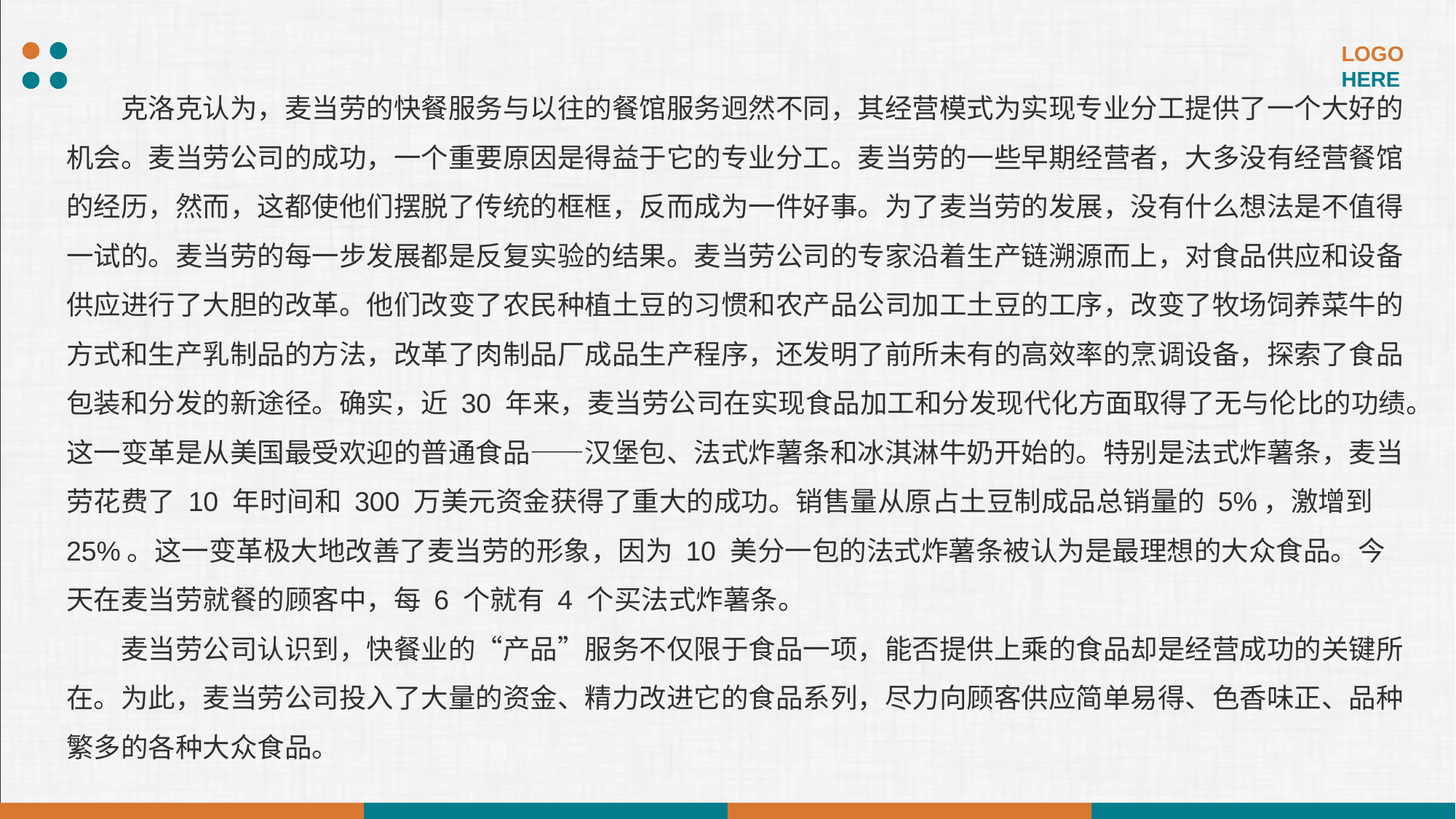

克洛克认为，麦当劳的快餐服务与以往的餐馆服务迥然不同，其经营模式为实现专业分工提供了一个大好的机会。麦当劳公司的成功，一个重要原因是得益于它的专业分工。麦当劳的一些早期经营者，大多没有经营餐馆的经历，然而，这都使他们摆脱了传统的框框，反而成为一件好事。为了麦当劳的发展，没有什么想法是不值得一试的。麦当劳的每一步发展都是反复实验的结果。麦当劳公司的专家沿着生产链溯源而上，对食品供应和设备供应进行了大胆的改革。他们改变了农民种植土豆的习惯和农产品公司加工土豆的工序，改变了牧场饲养菜牛的方式和生产乳制品的方法，改革了肉制品厂成品生产程序，还发明了前所未有的高效率的烹调设备，探索了食品包装和分发的新途径。确实，近 30 年来，麦当劳公司在实现食品加工和分发现代化方面取得了无与伦比的功绩。这一变革是从美国最受欢迎的普通食品——汉堡包、法式炸薯条和冰淇淋牛奶开始的。特别是法式炸薯条，麦当劳花费了 10 年时间和 300 万美元资金获得了重大的成功。销售量从原占土豆制成品总销量的 5%，激增到 25%。这一变革极大地改善了麦当劳的形象，因为 10 美分一包的法式炸薯条被认为是最理想的大众食品。今天在麦当劳就餐的顾客中，每 6 个就有 4 个买法式炸薯条。
麦当劳公司认识到，快餐业的“产品”服务不仅限于食品一项，能否提供上乘的食品却是经营成功的关键所在。为此，麦当劳公司投入了大量的资金、精力改进它的食品系列，尽力向顾客供应简单易得、色香味正、品种繁多的各种大众食品。